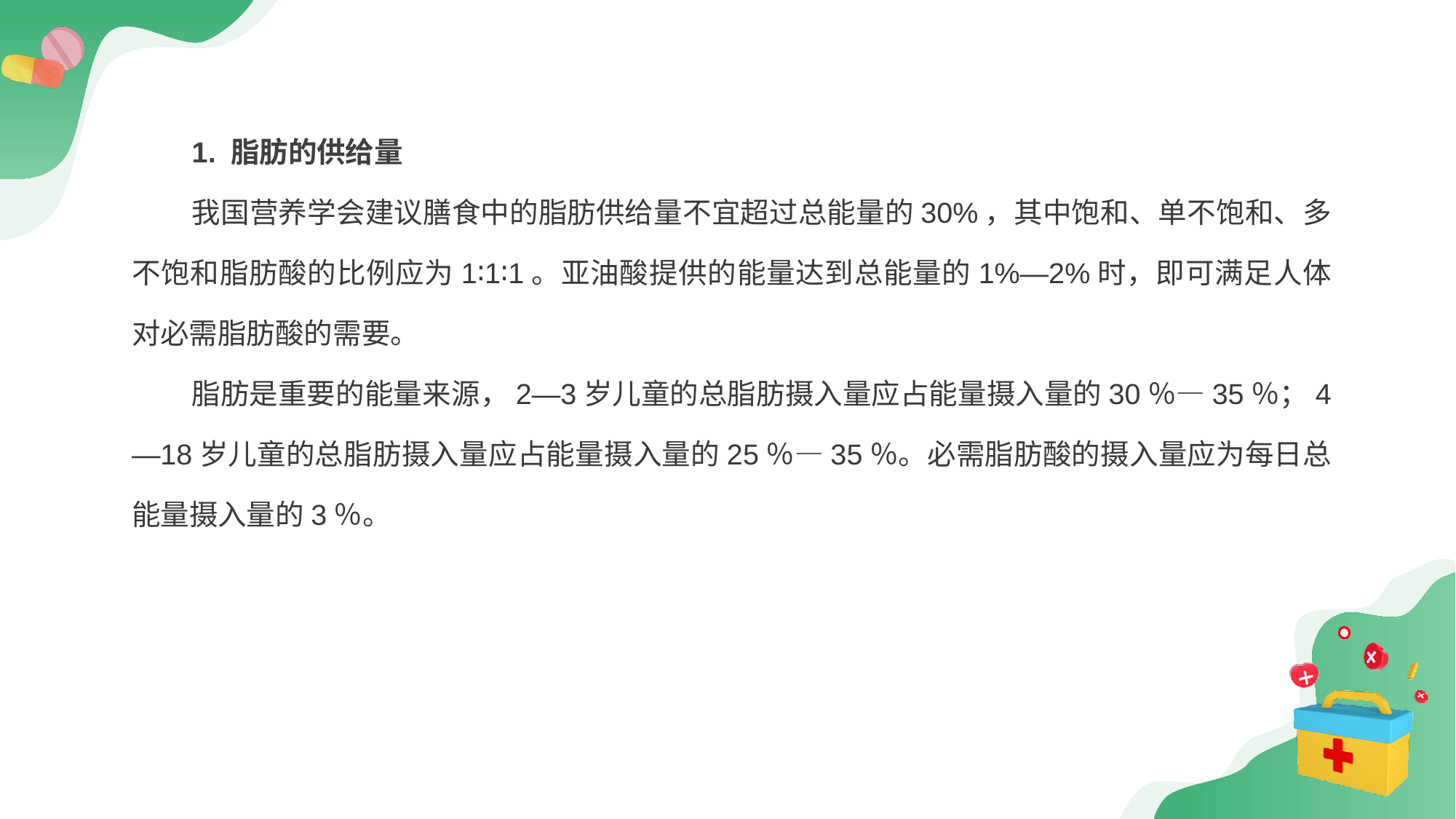

1. 脂肪的供给量
我国营养学会建议膳食中的脂肪供给量不宜超过总能量的30%，其中饱和、单不饱和、多不饱和脂肪酸的比例应为1∶1∶1。亚油酸提供的能量达到总能量的1%—2%时，即可满足人体对必需脂肪酸的需要。
脂肪是重要的能量来源，2—3岁儿童的总脂肪摄入量应占能量摄入量的30％—35％；4—18岁儿童的总脂肪摄入量应占能量摄入量的25％—35％。必需脂肪酸的摄入量应为每日总能量摄入量的3％。